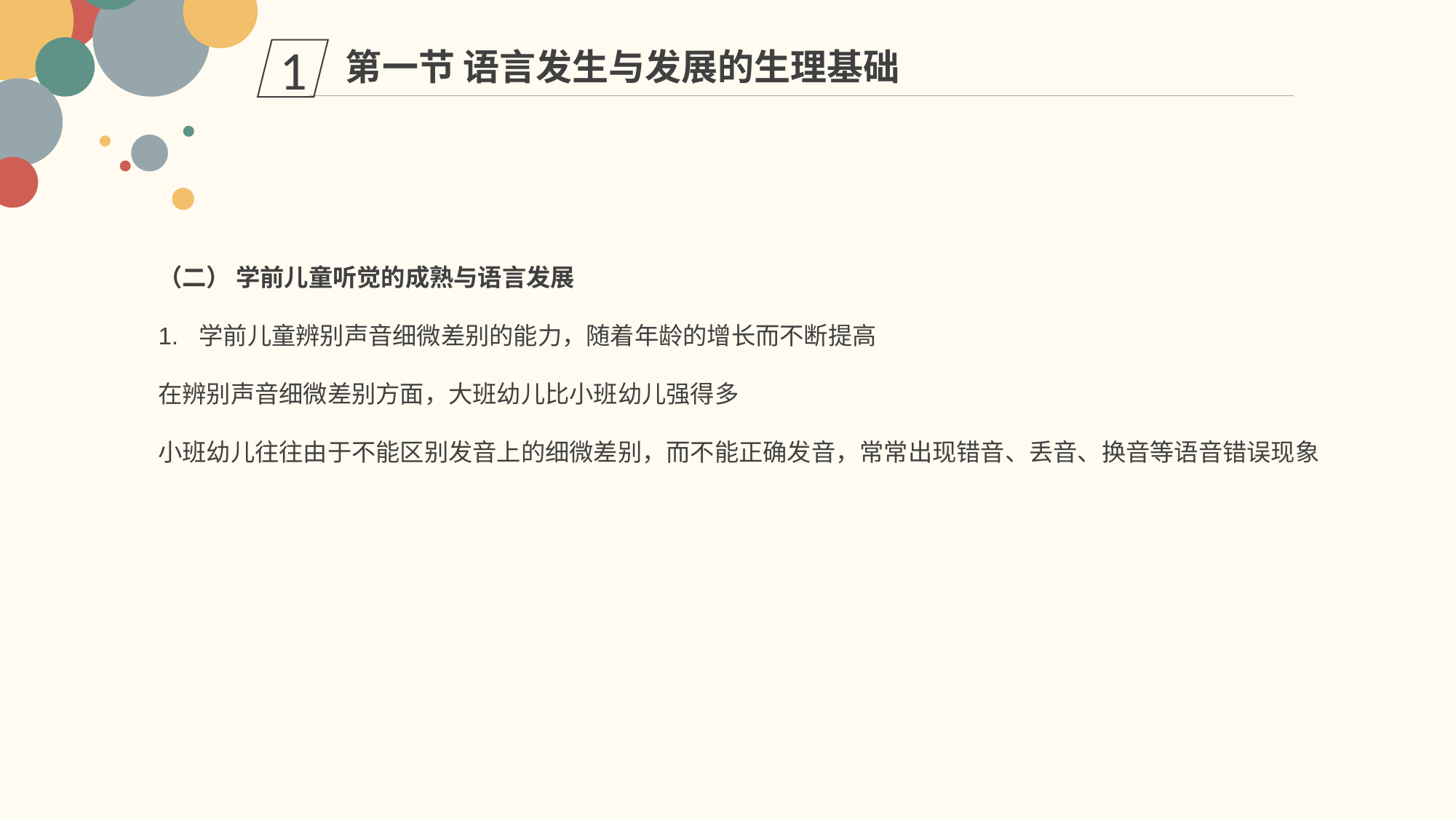

第一节 语言发生与发展的生理基础
1
（二） 学前儿童听觉的成熟与语言发展
学前儿童辨别声音细微差别的能力，随着年龄的增长而不断提高
在辨别声音细微差别方面，大班幼儿比小班幼儿强得多
小班幼儿往往由于不能区别发音上的细微差别，而不能正确发音，常常出现错音、丢音、换音等语音错误现象